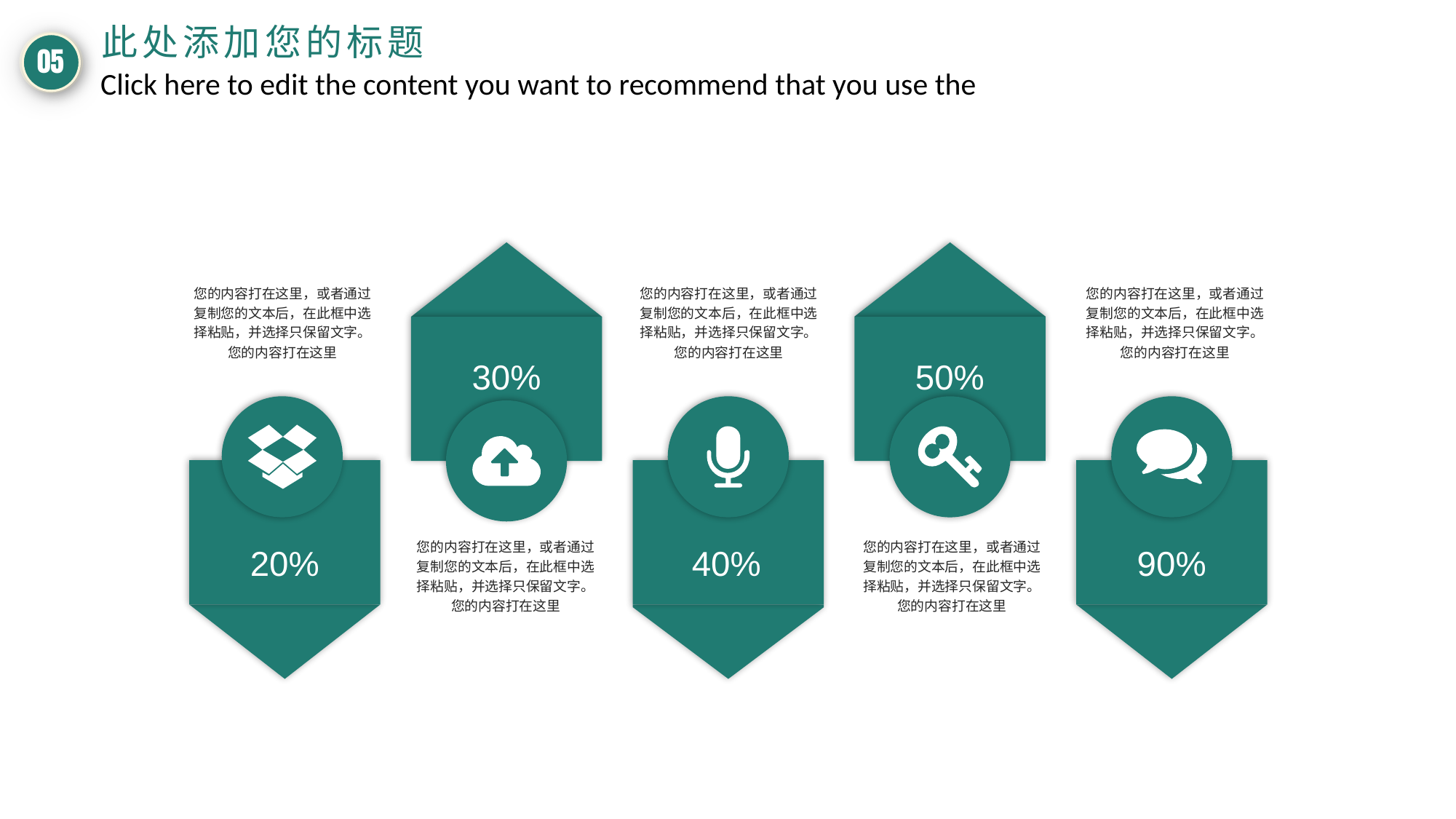

此处添加您的标题

05
Click here to edit the content you want to recommend that you use the

您的内容打在这里，或者通过复制您的文本后，在此框中选择粘贴，并选择只保留文字。您的内容打在这里
您的内容打在这里，或者通过复制您的文本后，在此框中选择粘贴，并选择只保留文字。您的内容打在这里
您的内容打在这里，或者通过复制您的文本后，在此框中选择粘贴，并选择只保留文字。您的内容打在这里
30%
50%

20%
40%
90%
您的内容打在这里，或者通过复制您的文本后，在此框中选择粘贴，并选择只保留文字。您的内容打在这里
您的内容打在这里，或者通过复制您的文本后，在此框中选择粘贴，并选择只保留文字。您的内容打在这里